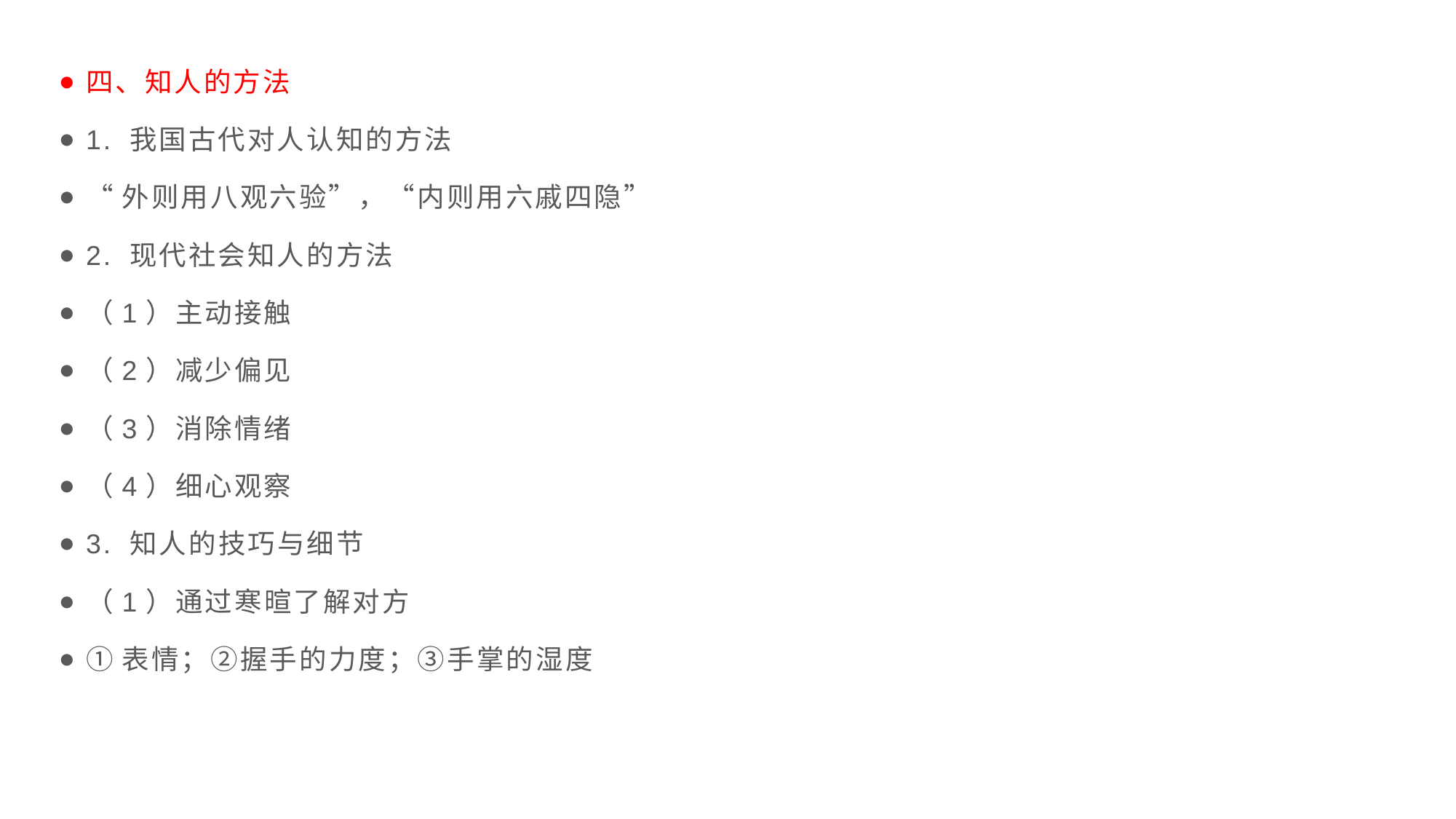

四、知人的方法
1. 我国古代对人认知的方法
“外则用八观六验”，“内则用六戚四隐”
2. 现代社会知人的方法
（1）主动接触
（2）减少偏见
（3）消除情绪
（4）细心观察
3. 知人的技巧与细节
（1）通过寒暄了解对方
①表情；②握手的力度；③手掌的湿度